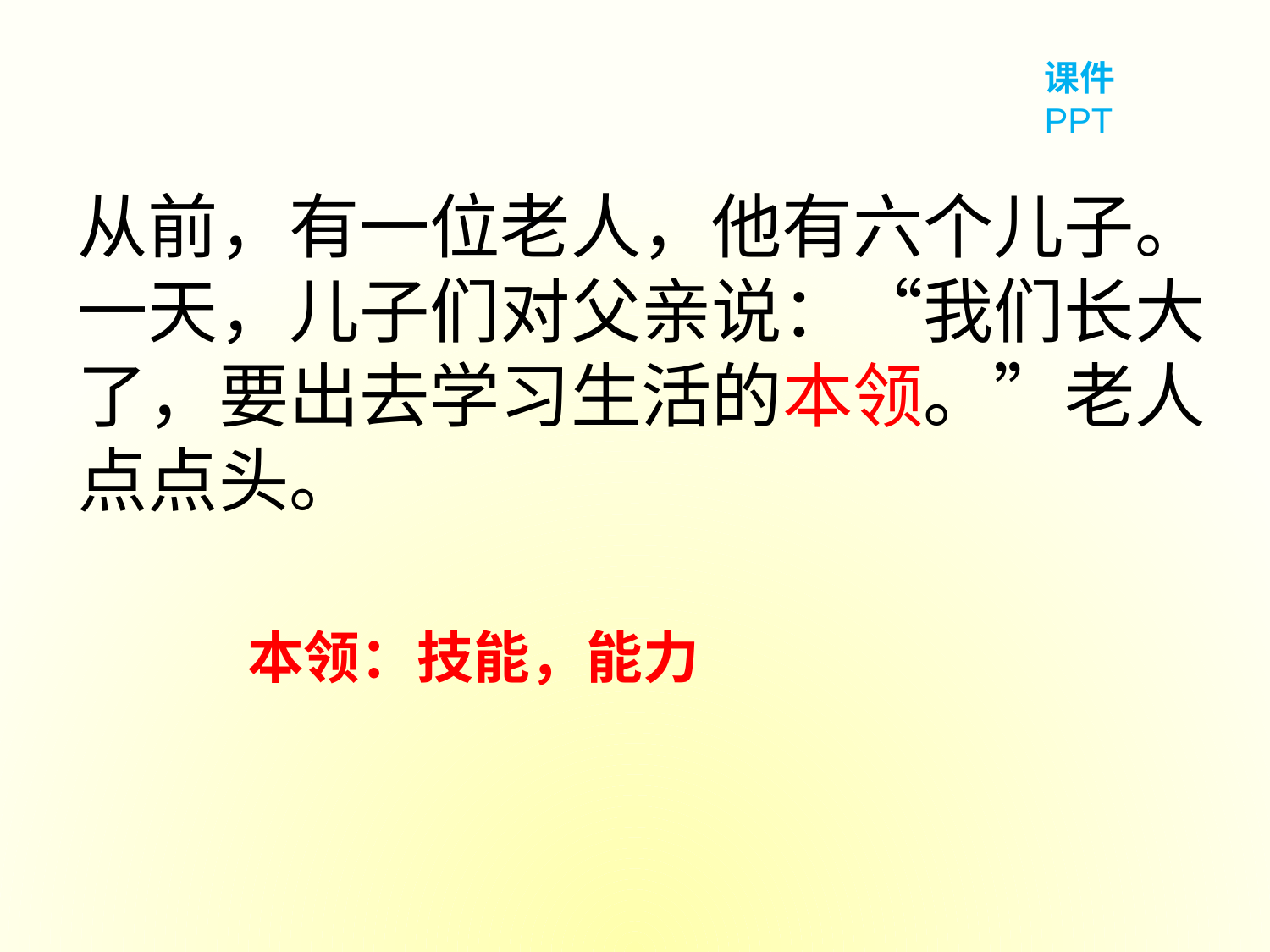

课件PPT
从前，有一位老人，他有六个儿子。一天，儿子们对父亲说：“我们长大了，要出去学习生活的本领。”老人点点头。

本领：技能，能力